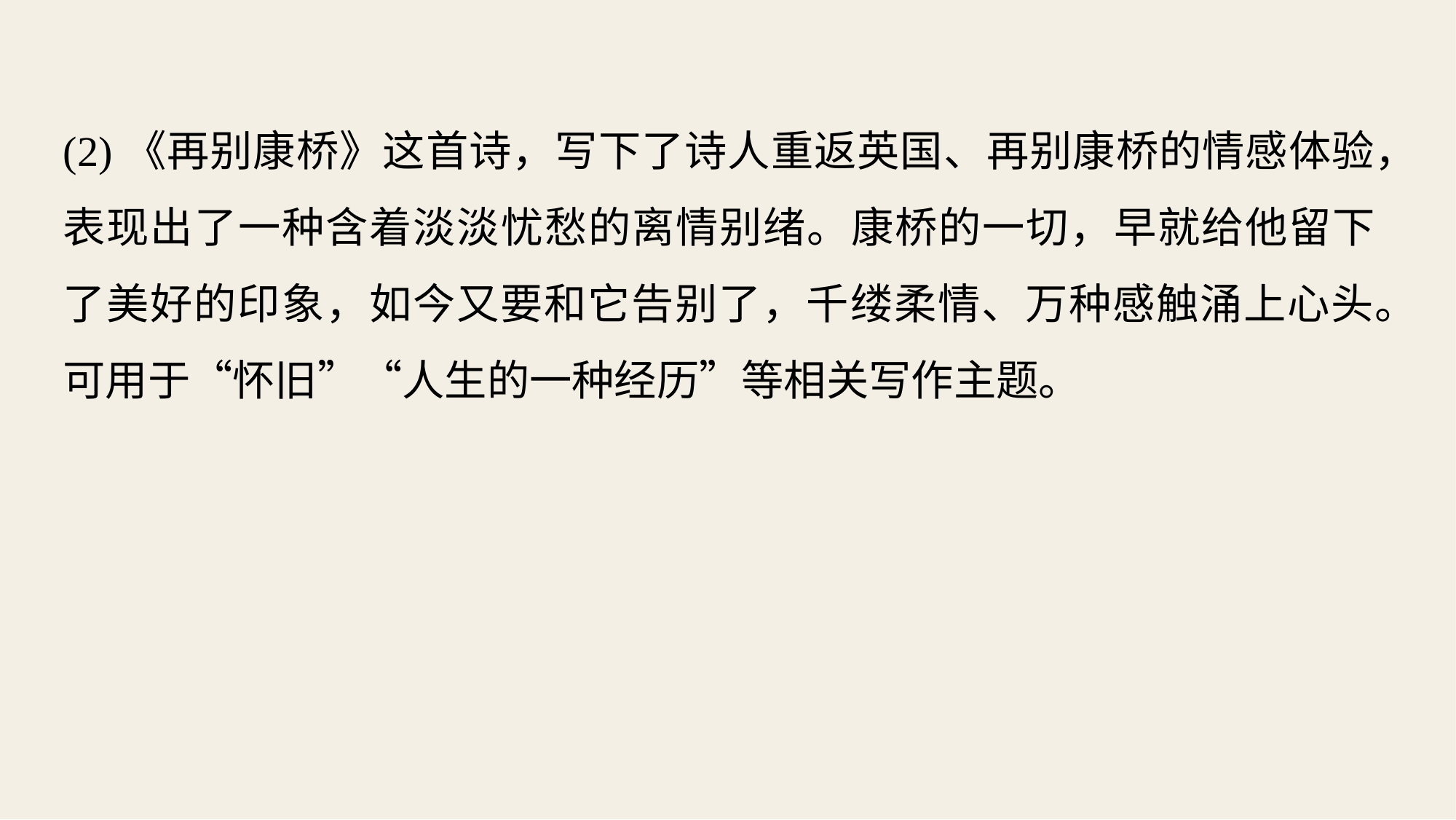

(2)《再别康桥》这首诗，写下了诗人重返英国、再别康桥的情感体验，表现出了一种含着淡淡忧愁的离情别绪。康桥的一切，早就给他留下了美好的印象，如今又要和它告别了，千缕柔情、万种感触涌上心头。可用于“怀旧”“人生的一种经历”等相关写作主题。